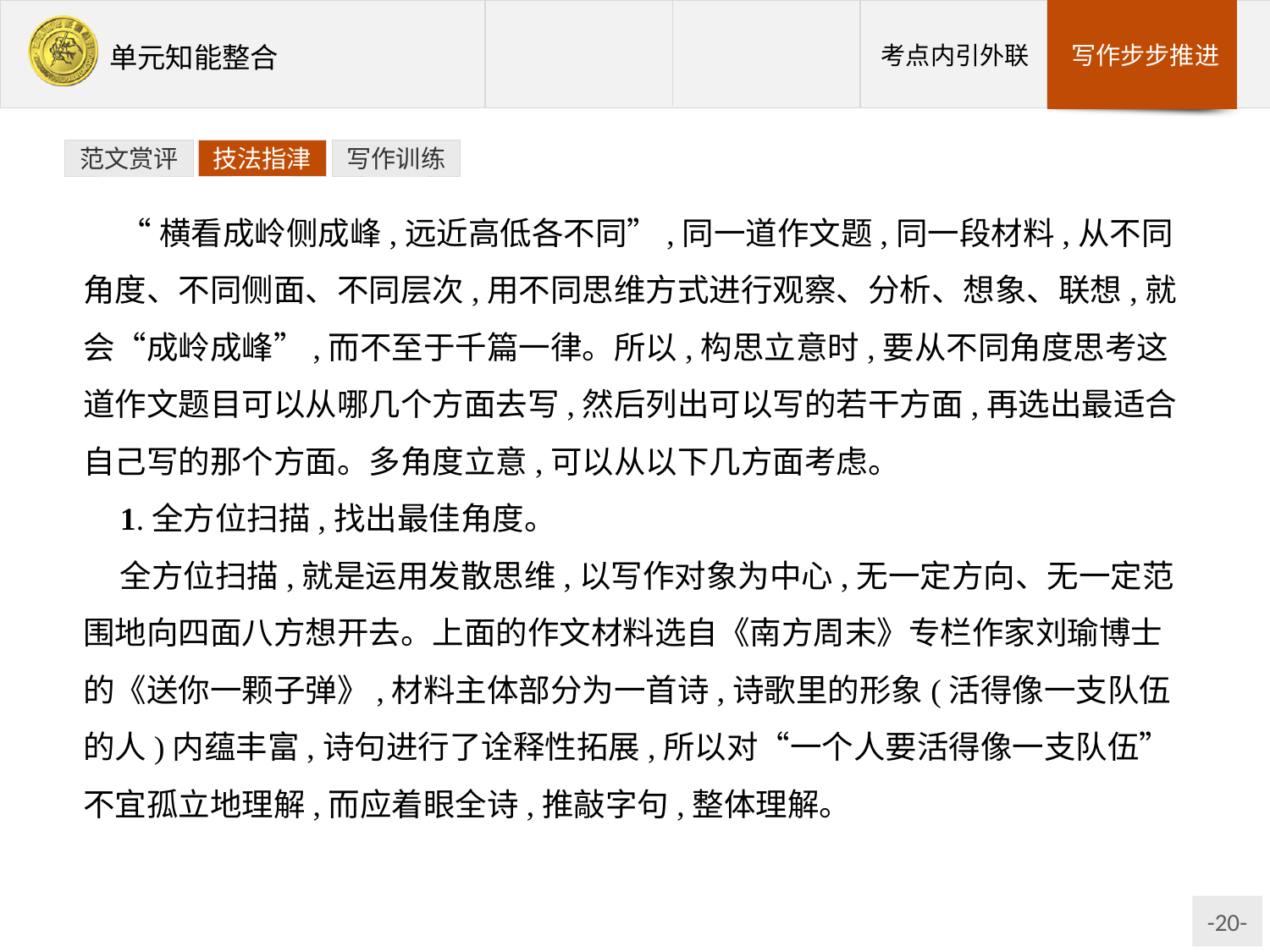

范文赏评
技法指津
写作训练
“横看成岭侧成峰,远近高低各不同”,同一道作文题,同一段材料,从不同角度、不同侧面、不同层次,用不同思维方式进行观察、分析、想象、联想,就会“成岭成峰”,而不至于千篇一律。所以,构思立意时,要从不同角度思考这道作文题目可以从哪几个方面去写,然后列出可以写的若干方面,再选出最适合自己写的那个方面。多角度立意,可以从以下几方面考虑。
1.全方位扫描,找出最佳角度。
全方位扫描,就是运用发散思维,以写作对象为中心,无一定方向、无一定范围地向四面八方想开去。上面的作文材料选自《南方周末》专栏作家刘瑜博士的《送你一颗子弹》,材料主体部分为一首诗,诗歌里的形象(活得像一支队伍的人)内蕴丰富,诗句进行了诠释性拓展,所以对“一个人要活得像一支队伍”不宜孤立地理解,而应着眼全诗,推敲字句,整体理解。